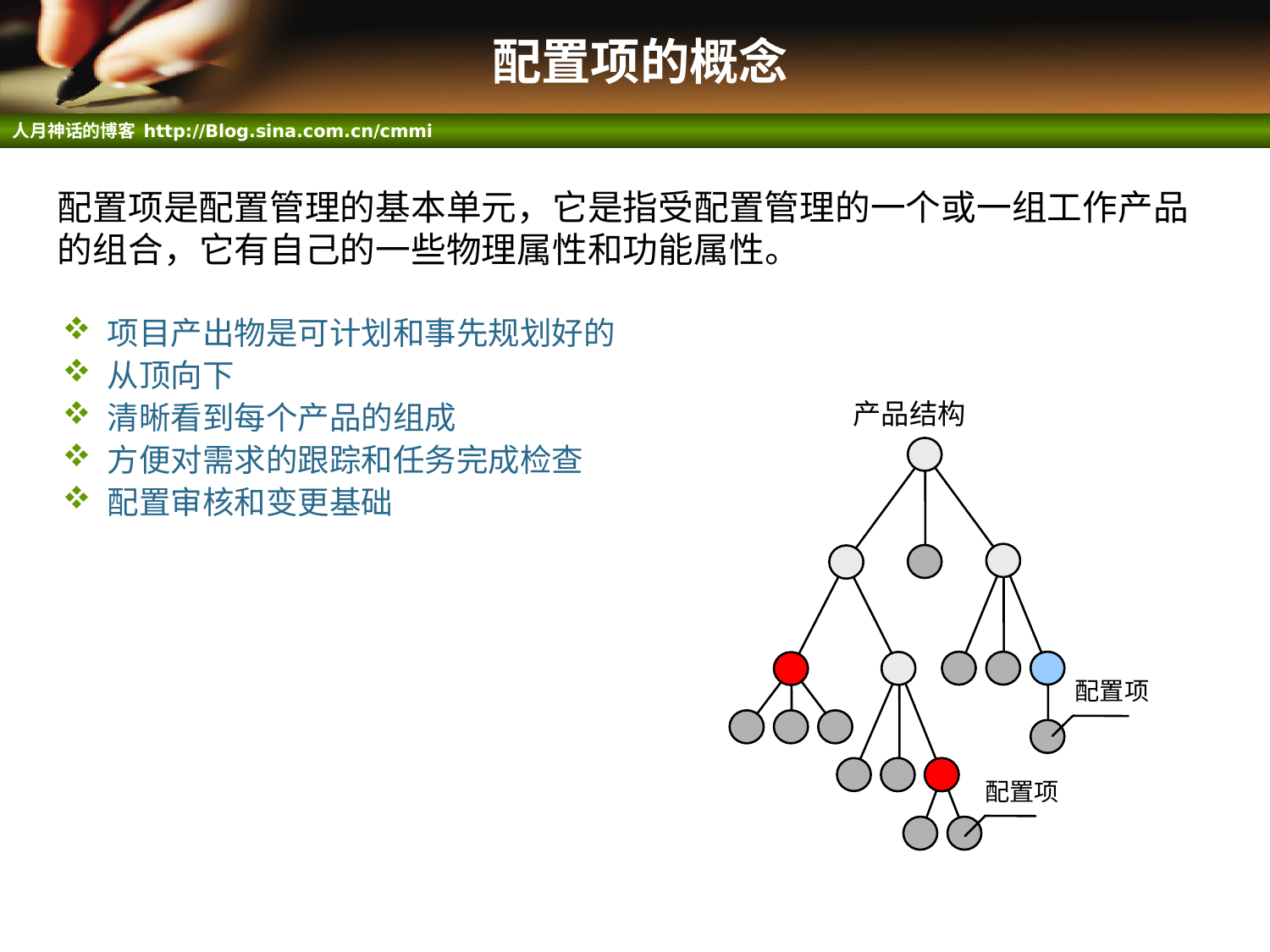

# 配置项的概念
配置项是配置管理的基本单元，它是指受配置管理的一个或一组工作产品的组合，它有自己的一些物理属性和功能属性。

 项目产出物是可计划和事先规划好的
 从顶向下
 清晰看到每个产品的组成
 方便对需求的跟踪和任务完成检查
 配置审核和变更基础
  产品结构

配置项

配置项